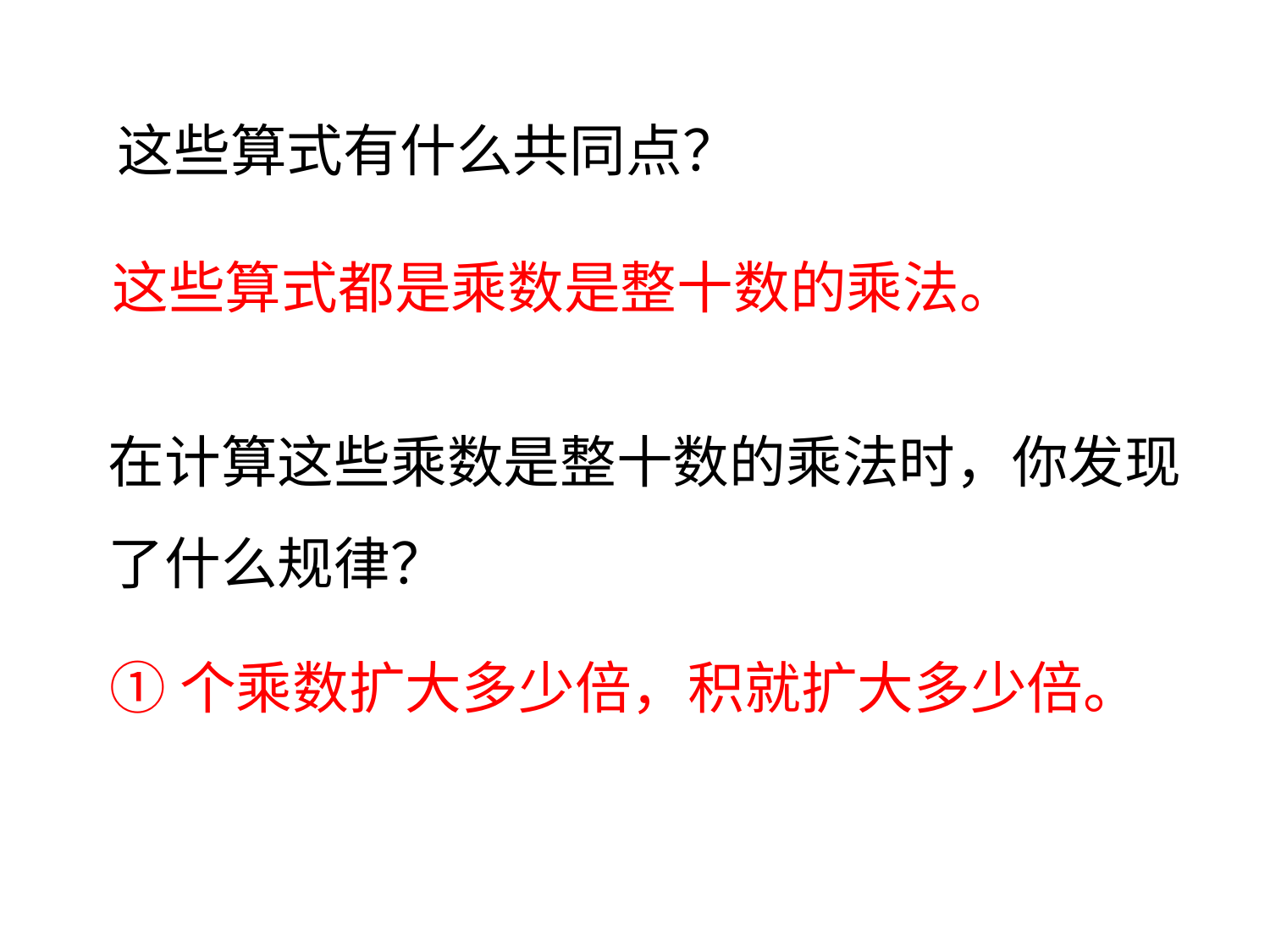

这些算式有什么共同点？
这些算式都是乘数是整十数的乘法。
在计算这些乘数是整十数的乘法时，你发现了什么规律？
①个乘数扩大多少倍，积就扩大多少倍。